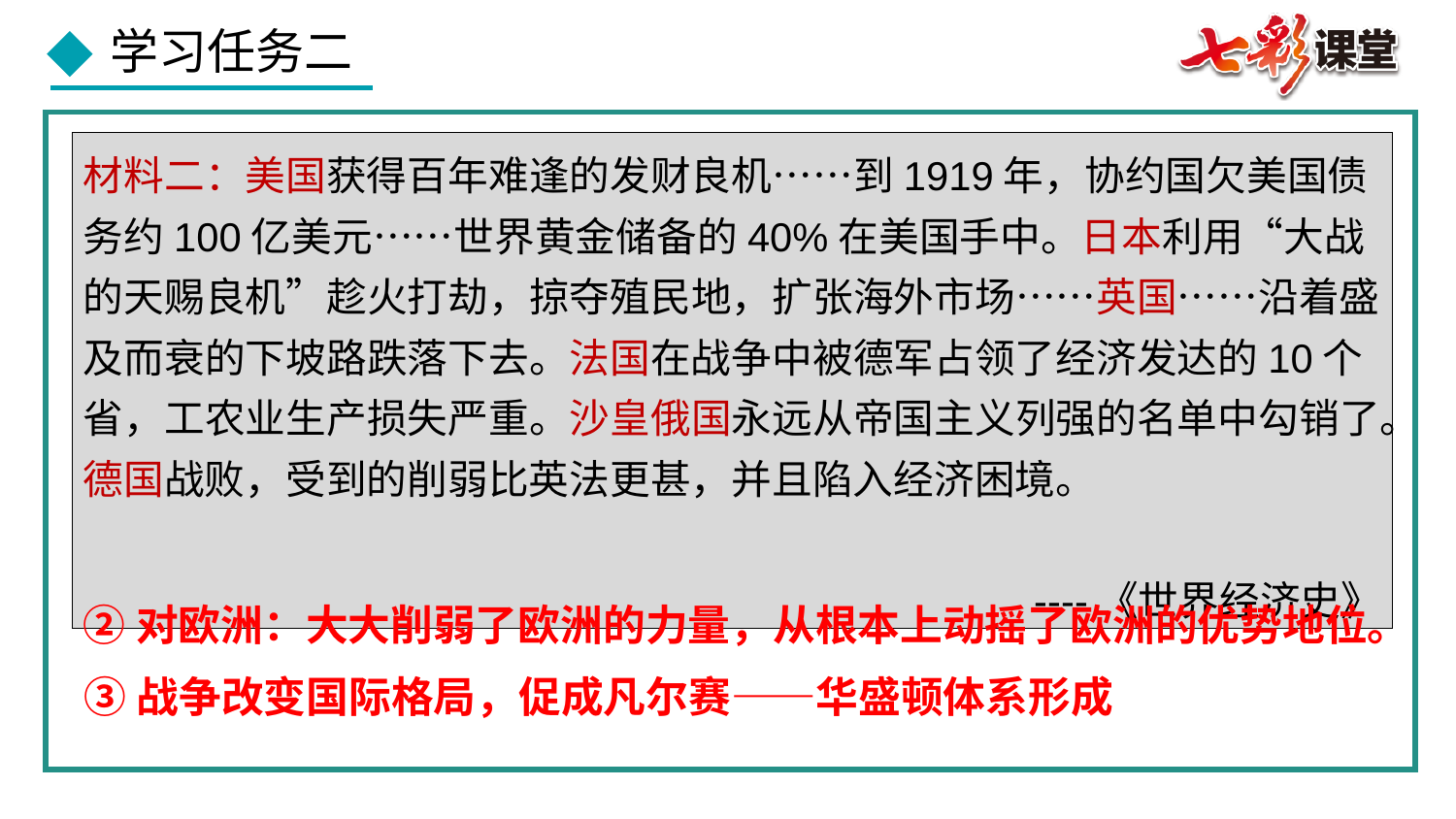

材料二：美国获得百年难逢的发财良机……到1919年，协约国欠美国债务约100亿美元……世界黄金储备的40%在美国手中。日本利用“大战的天赐良机”趁火打劫，掠夺殖民地，扩张海外市场……英国……沿着盛及而衰的下坡路跌落下去。法国在战争中被德军占领了经济发达的10个省，工农业生产损失严重。沙皇俄国永远从帝国主义列强的名单中勾销了。德国战败，受到的削弱比英法更甚，并且陷入经济困境。
----《世界经济史》
②对欧洲：大大削弱了欧洲的力量，从根本上动摇了欧洲的优势地位。
③战争改变国际格局，促成凡尔赛——华盛顿体系形成